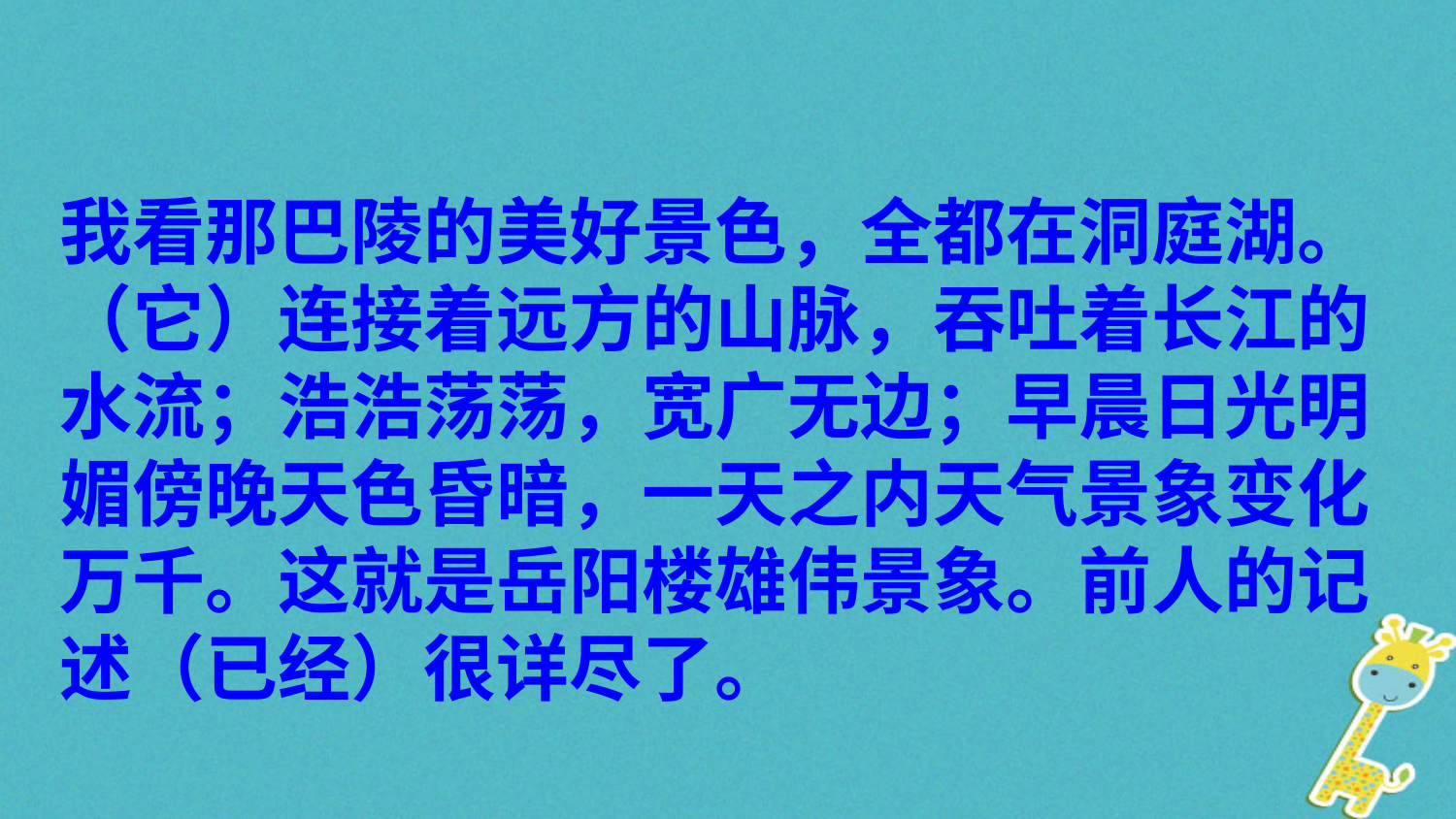

我看那巴陵的美好景色，全都在洞庭湖。
（它）连接着远方的山脉，吞吐着长江的水流；浩浩荡荡，宽广无边；早晨日光明媚傍晚天色昏暗，一天之内天气景象变化万千。这就是岳阳楼雄伟景象。前人的记述（已经）很详尽了。